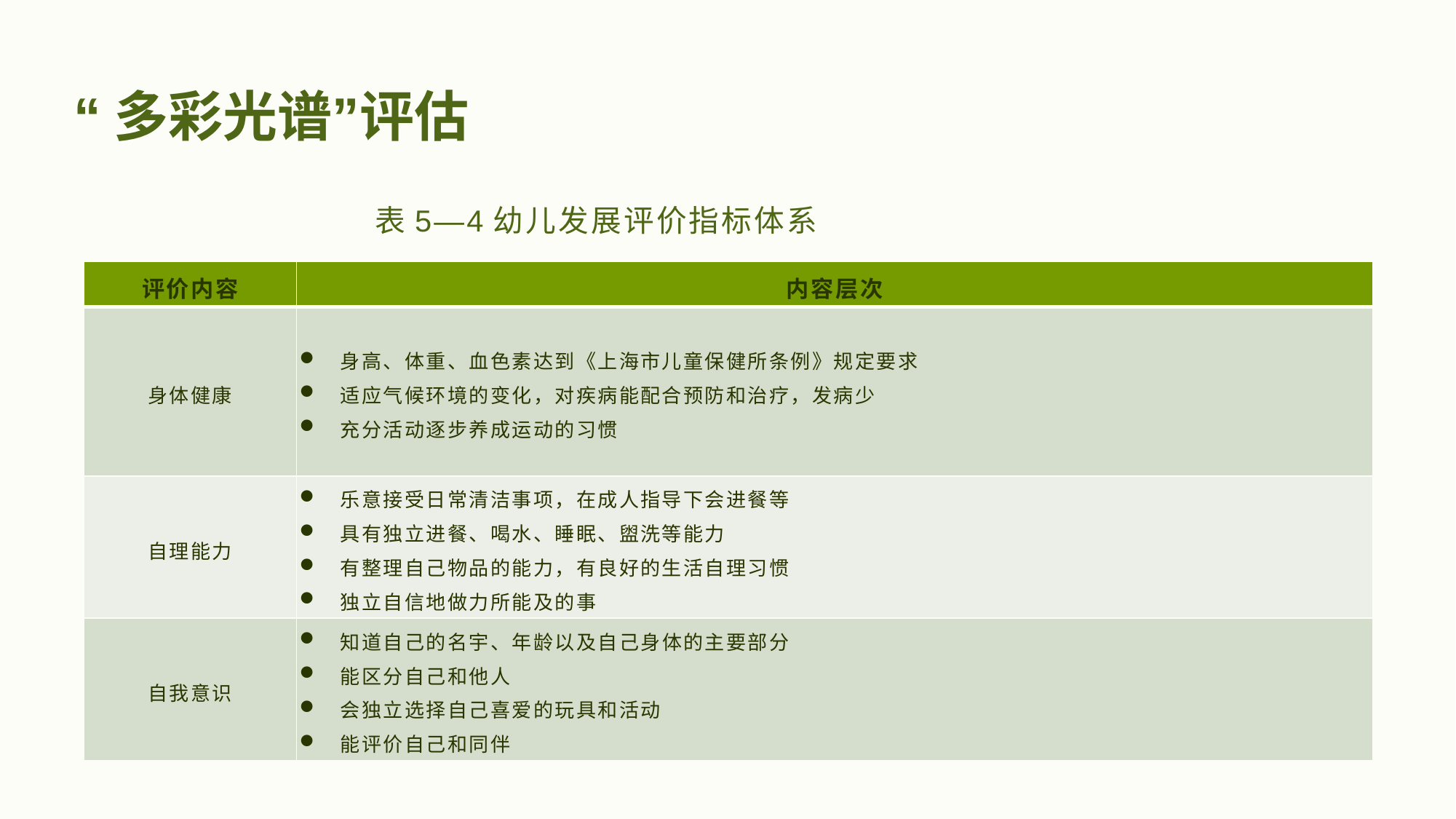

# “多彩光谱”评估
表5—4幼儿发展评价指标体系
| 评价内容 | 内容层次 |
| --- | --- |
| 身体健康 | 身高、体重、血色素达到《上海市儿童保健所条例》规定要求 适应气候环境的变化，对疾病能配合预防和治疗，发病少 充分活动逐步养成运动的习惯 |
| 自理能力 | 乐意接受日常清洁事项，在成人指导下会进餐等 具有独立进餐、喝水、睡眠、盥洗等能力 有整理自己物品的能力，有良好的生活自理习惯 独立自信地做力所能及的事 |
| 自我意识 | 知道自己的名宇、年龄以及自己身体的主要部分 能区分自己和他人 会独立选择自己喜爱的玩具和活动 能评价自己和同伴 |